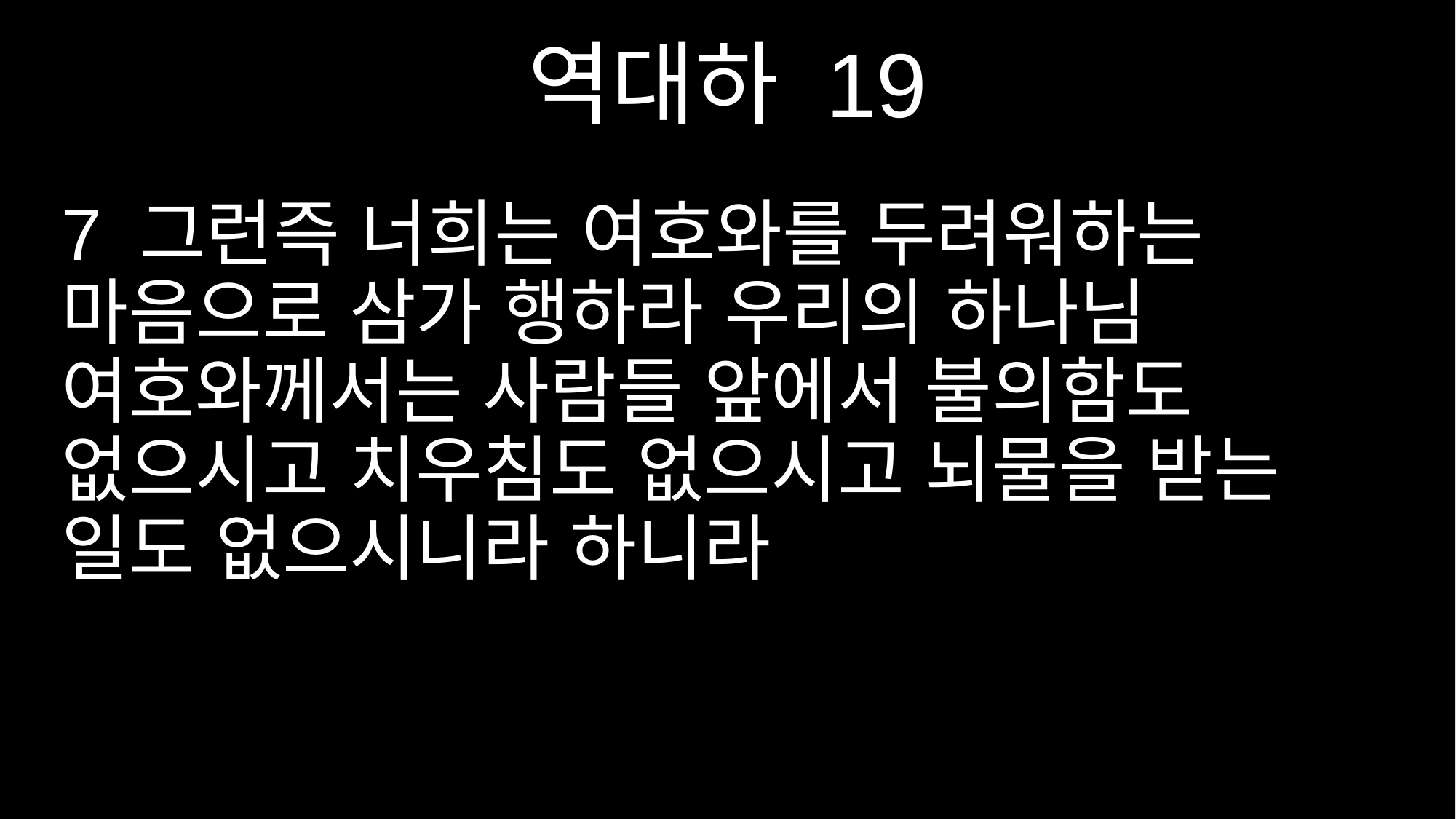

역대하 19
7 그런즉 너희는 여호와를 두려워하는 마음으로 삼가 행하라 우리의 하나님 여호와께서는 사람들 앞에서 불의함도 없으시고 치우침도 없으시고 뇌물을 받는 일도 없으시니라 하니라